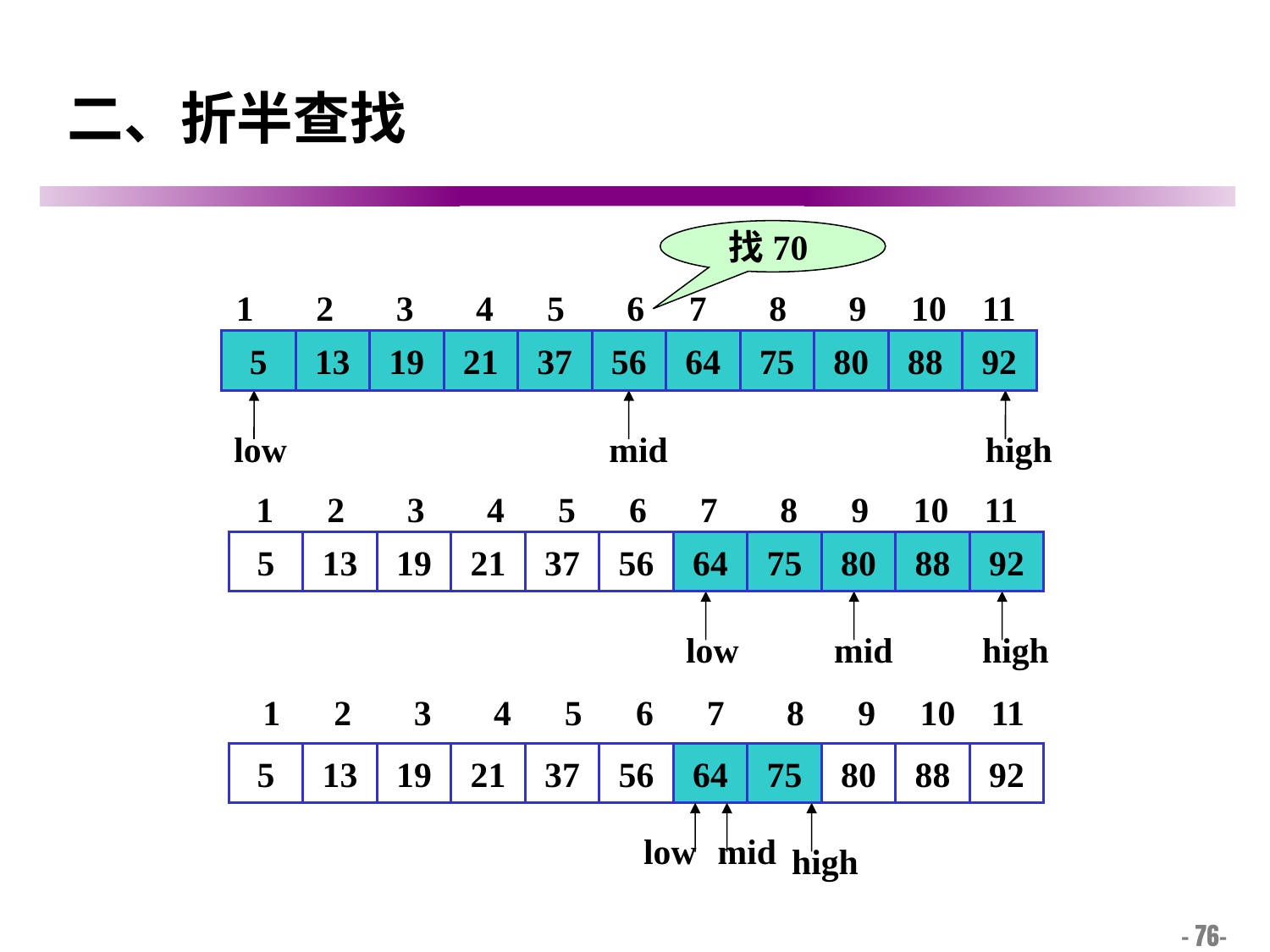

# 二、折半查找
找70
  1       2       3       4      5       6     7       8       9     10    11
5
13
19
21
37
56
64
75
80
88
92

low

mid

high
     1      2       3       4      5      6      7       8      9     10    11
5
13
19
21
37
56
64
75
80
88
92

high

low

mid
     1      2       3       4      5      6      7       8      9     10    11
5
13
19
21
37
56
64
75
80
88
92

low

mid

high
 - 76-